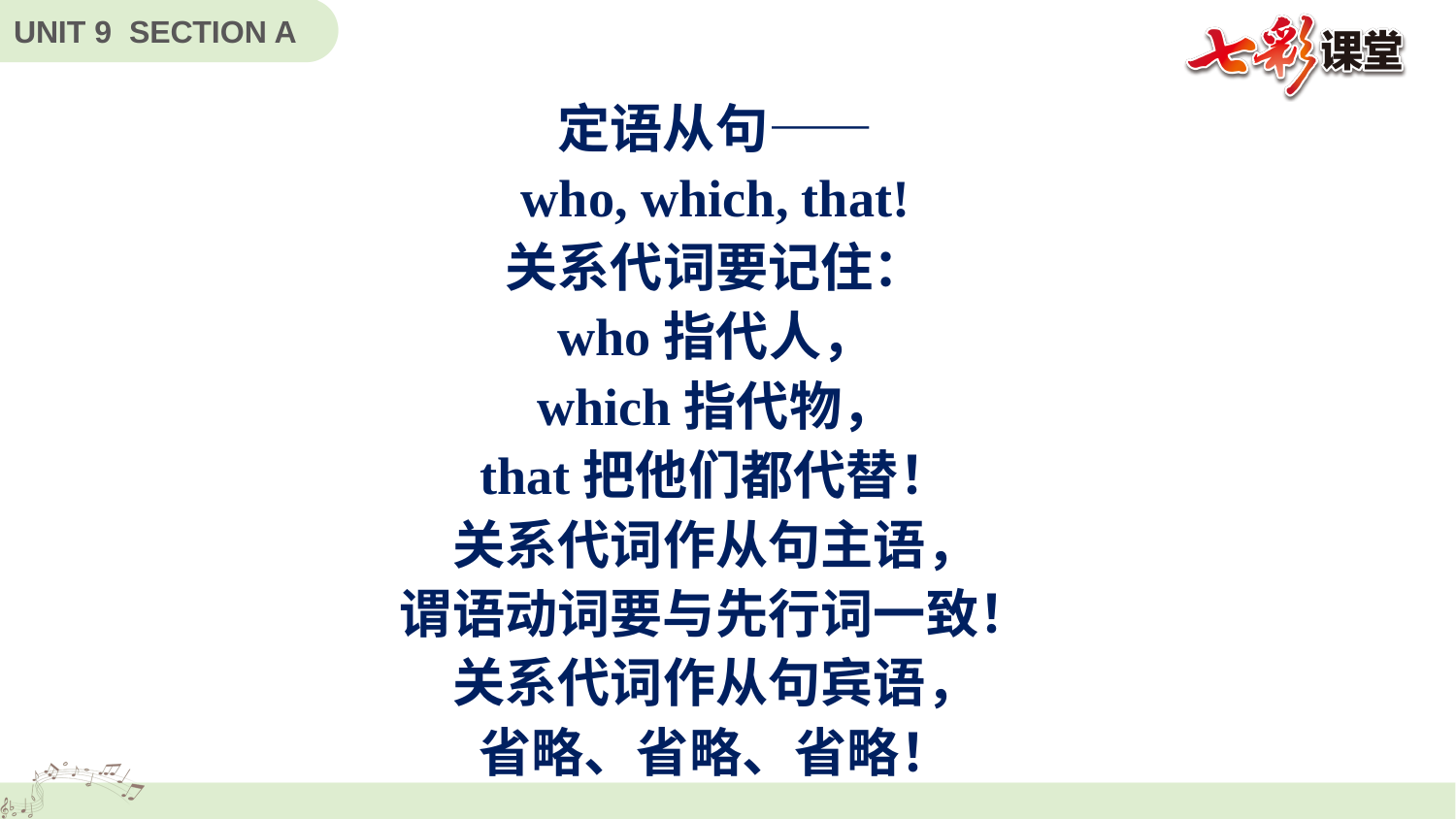

定语从句——
who, which, that!
关系代词要记住：
who指代人，
which指代物，
that把他们都代替！
关系代词作从句主语，
谓语动词要与先行词一致！
关系代词作从句宾语，
省略、省略、省略！